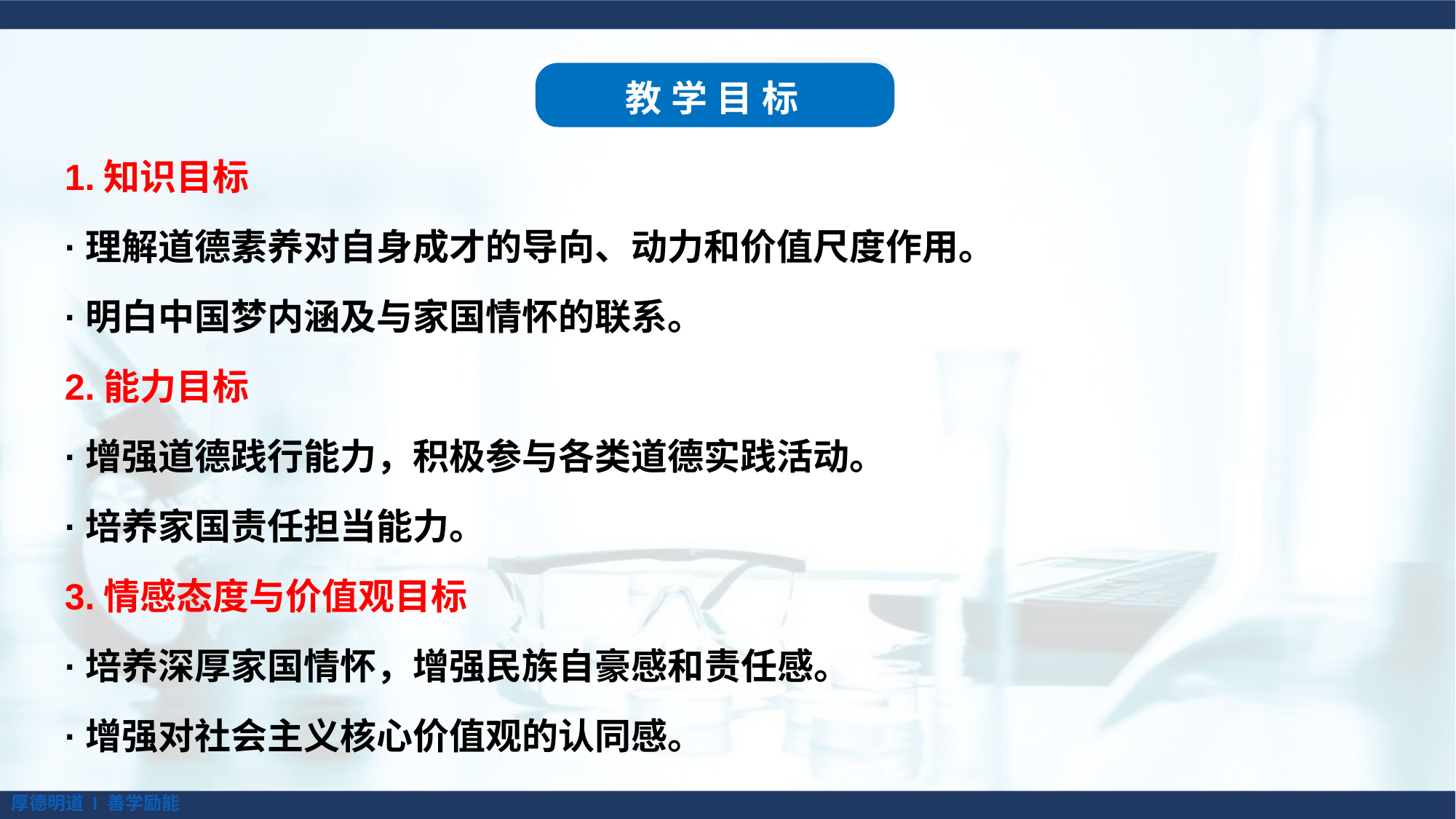

教学目标
1.知识目标
·理解道德素养对自身成才的导向、动力和价值尺度作用。
·明白中国梦内涵及与家国情怀的联系。
2.能力目标
·增强道德践行能力，积极参与各类道德实践活动。
·培养家国责任担当能力。
3.情感态度与价值观目标
·培养深厚家国情怀，增强民族自豪感和责任感。
·增强对社会主义核心价值观的认同感。

厚德明道 I 善学励能